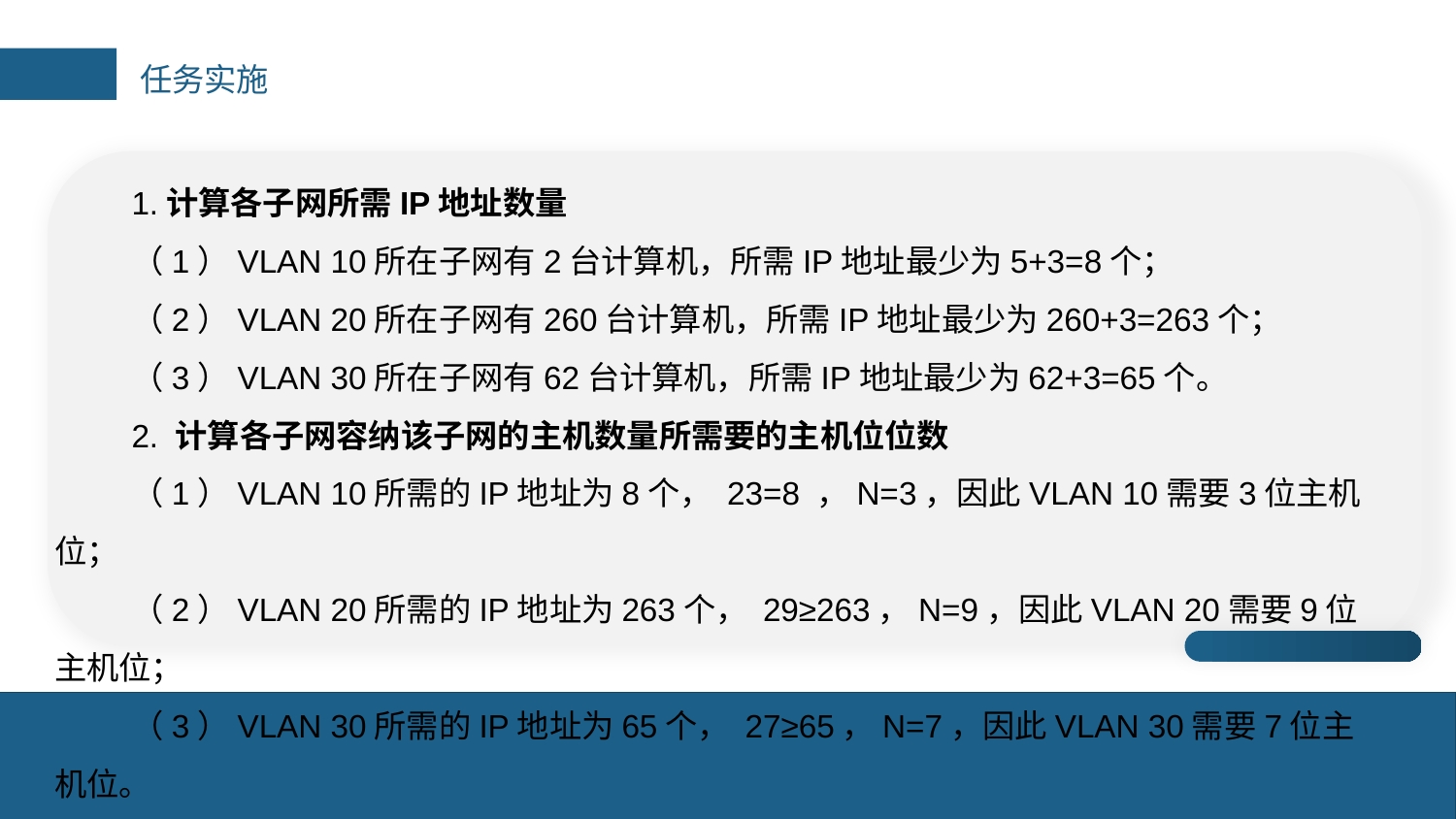

任务实施

1.计算各子网所需IP地址数量
（1）VLAN 10所在子网有2台计算机，所需IP地址最少为5+3=8个；
（2）VLAN 20所在子网有260台计算机，所需IP地址最少为260+3=263个；
（3）VLAN 30所在子网有62台计算机，所需IP地址最少为62+3=65个。
2. 计算各子网容纳该子网的主机数量所需要的主机位位数
（1）VLAN 10所需的IP地址为8个， 23=8 ，N=3，因此VLAN 10需要3位主机位；
（2）VLAN 20所需的IP地址为263个， 29≥263，N=9，因此VLAN 20需要9位主机位；
（3）VLAN 30所需的IP地址为65个， 27≥65，N=7，因此VLAN 30需要7位主机位。